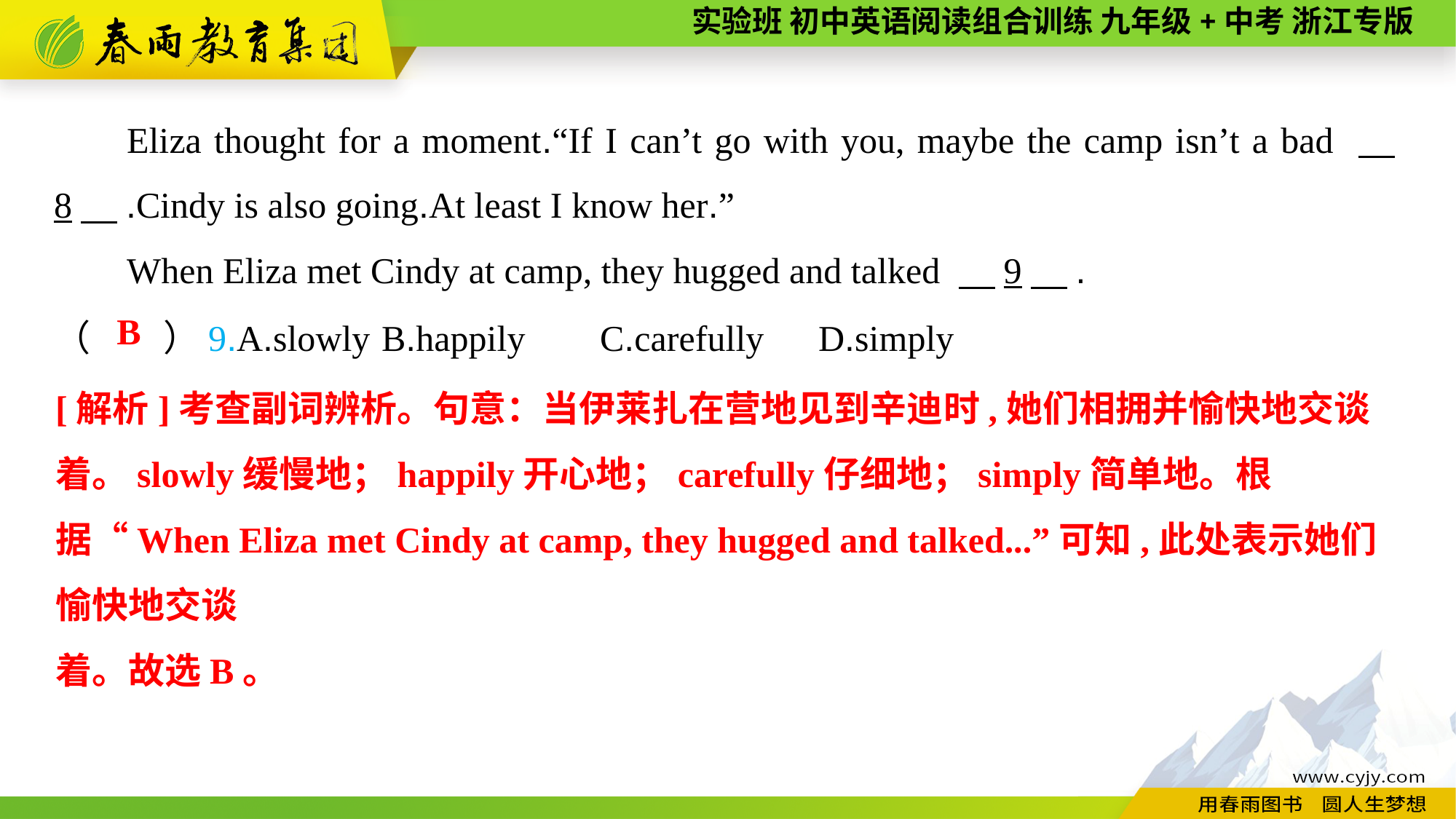

Eliza thought for a moment.“If I can’t go with you, maybe the camp isn’t a bad 　8　.Cindy is also going.At least I know her.”
When Eliza met Cindy at camp, they hugged and talked 　9　.
（　　）9.A.slowly	B.happily	C.carefully	D.simply
B
[解析]考查副词辨析。句意：当伊莱扎在营地见到辛迪时,她们相拥并愉快地交谈
着。slowly缓慢地；happily开心地；carefully仔细地；simply简单地。根据“When Eliza met Cindy at camp, they hugged and talked...”可知,此处表示她们愉快地交谈
着。故选B。